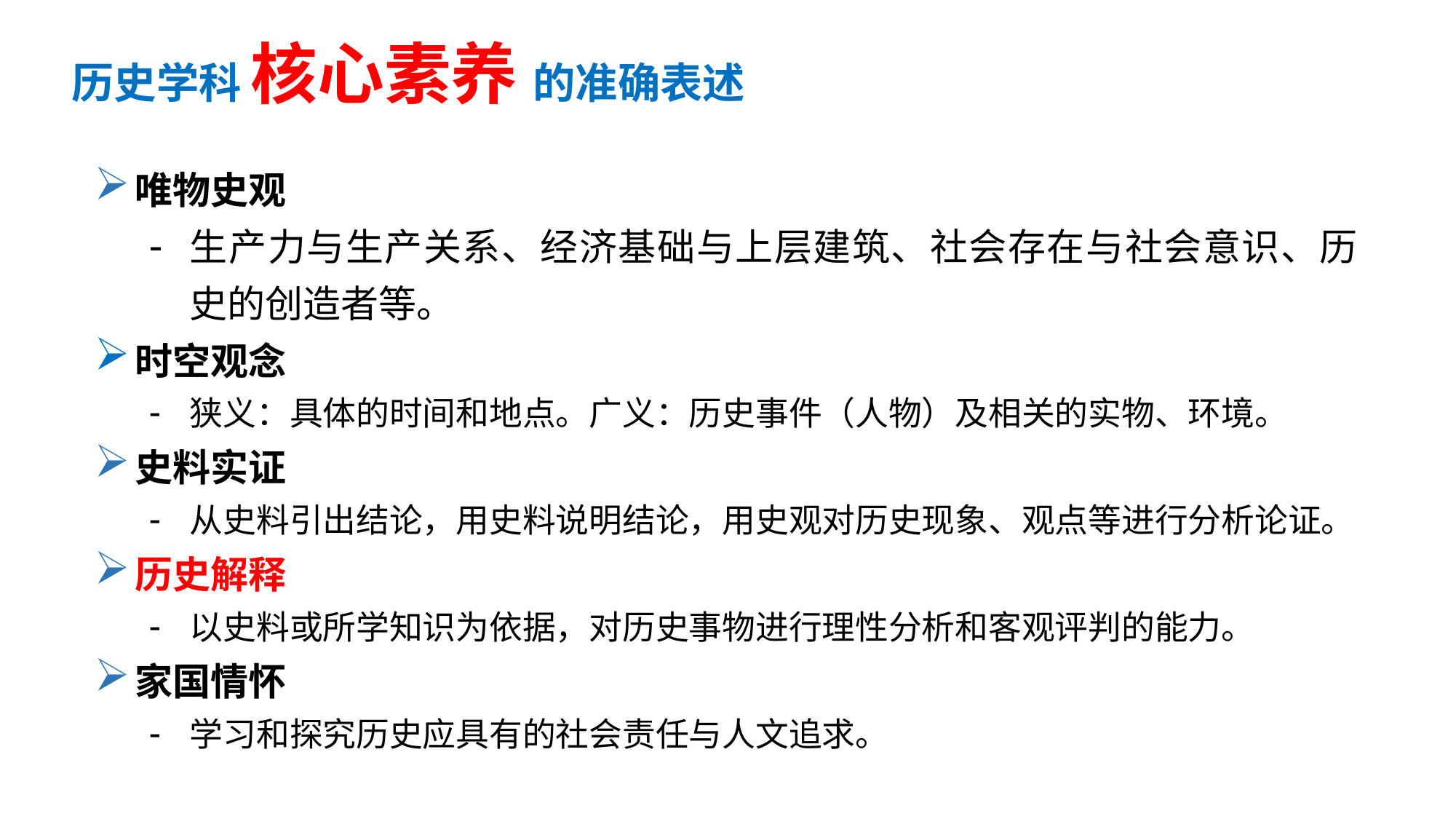

历史学科 核心素养 的准确表述
唯物史观
生产力与生产关系、经济基础与上层建筑、社会存在与社会意识、历史的创造者等。
时空观念
狭义：具体的时间和地点。广义：历史事件（人物）及相关的实物、环境。
史料实证
从史料引出结论，用史料说明结论，用史观对历史现象、观点等进行分析论证。
历史解释
以史料或所学知识为依据，对历史事物进行理性分析和客观评判的能力。
家国情怀
学习和探究历史应具有的社会责任与人文追求。